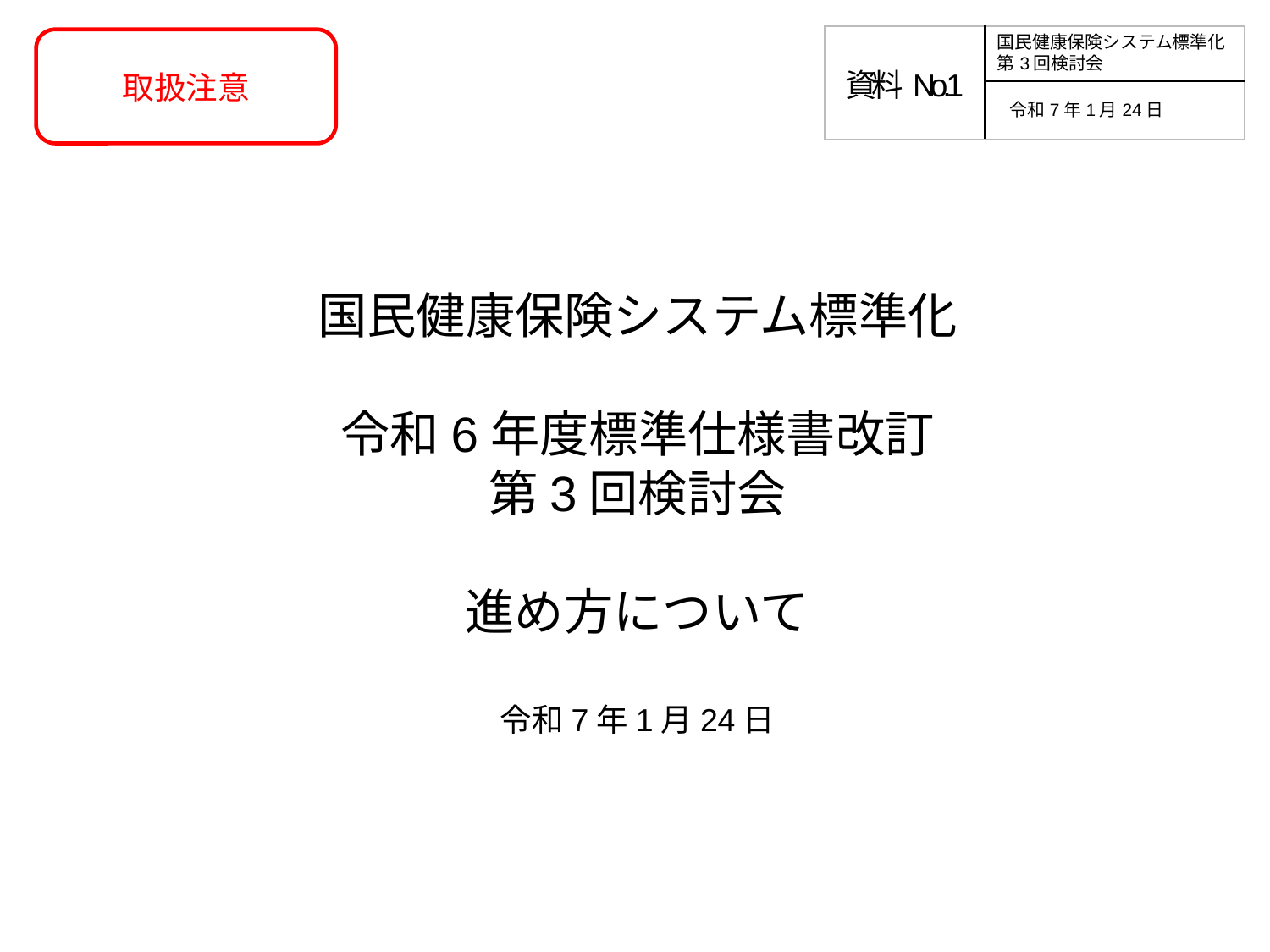

| 資料No.1 | 国民健康保険システム標準化 第3回検討会 |
| --- | --- |
|  | 令和7年1月24日 |
取扱注意
国民健康保険システム標準化

令和6年度標準仕様書改訂
第3回検討会

進め方について
令和7年1月24日